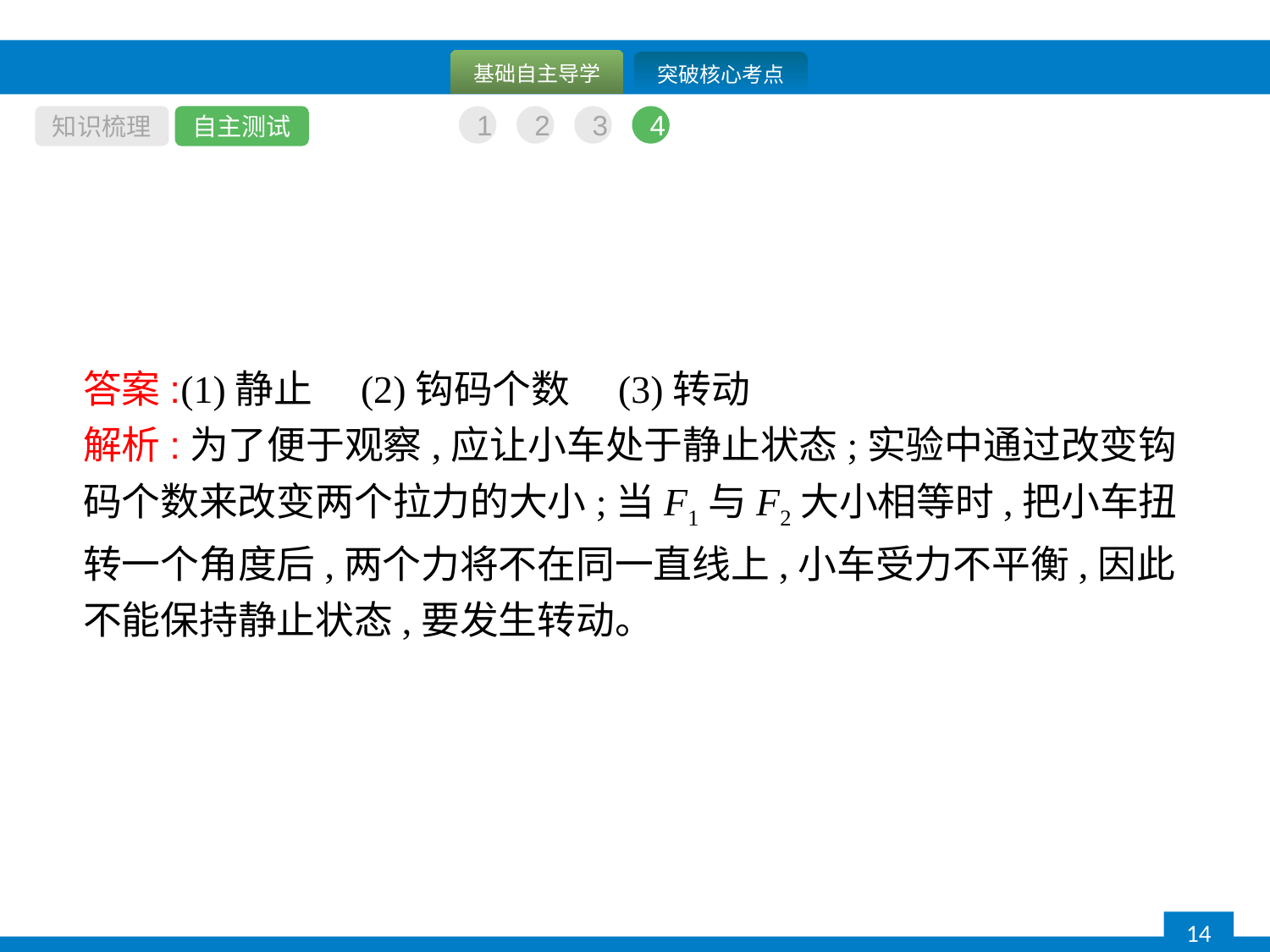

知识梳理
自主测试
1
2
3
4
答案:(1)静止　(2)钩码个数　(3)转动
解析:为了便于观察,应让小车处于静止状态;实验中通过改变钩码个数来改变两个拉力的大小;当F1与F2大小相等时,把小车扭转一个角度后,两个力将不在同一直线上,小车受力不平衡,因此不能保持静止状态,要发生转动。